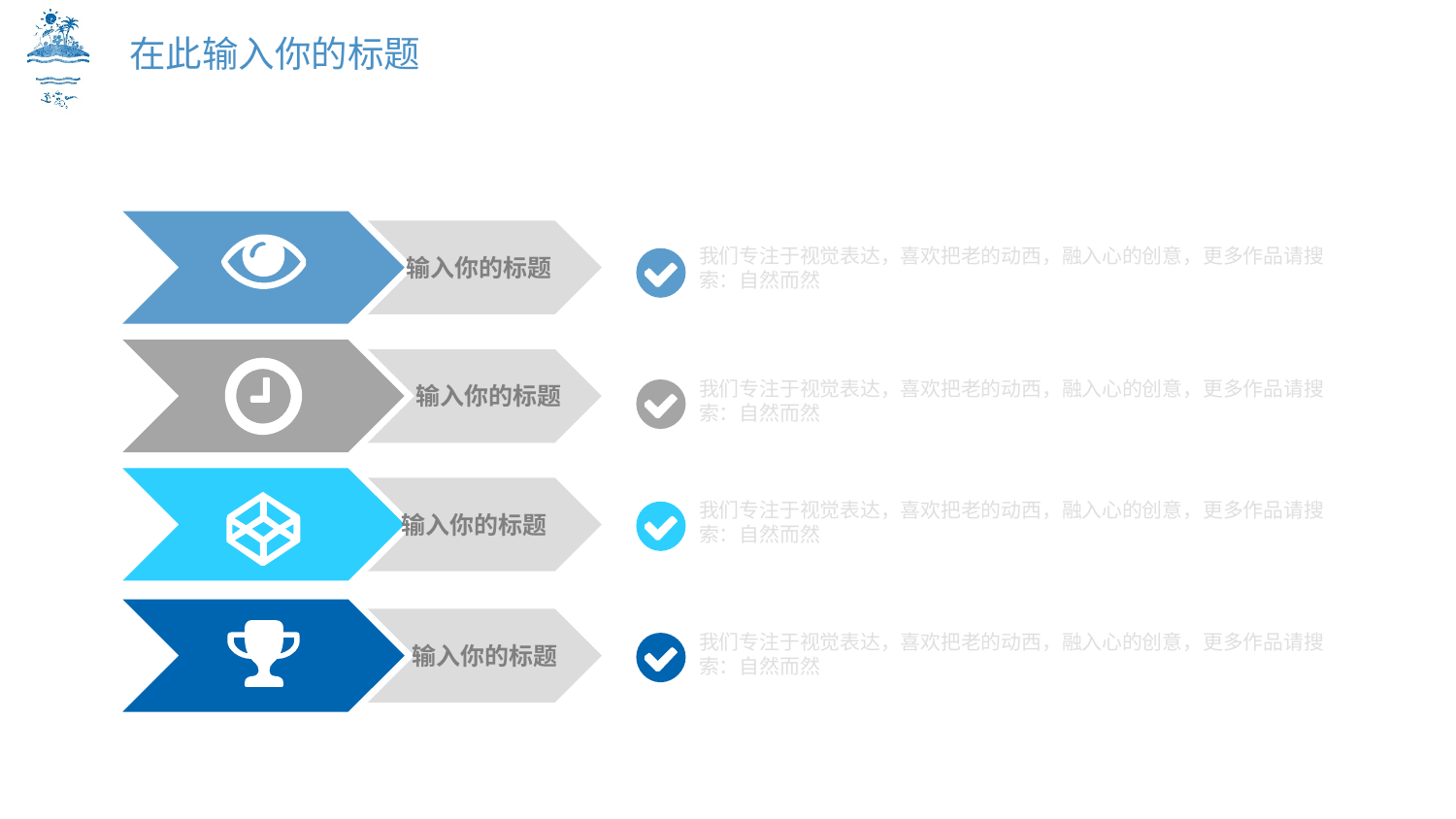

在此输入你的标题

输入你的标题

我们专注于视觉表达，喜欢把老的动西，融入心的创意，更多作品请搜索：自然而然

输入你的标题

我们专注于视觉表达，喜欢把老的动西，融入心的创意，更多作品请搜索：自然而然

输入你的标题

我们专注于视觉表达，喜欢把老的动西，融入心的创意，更多作品请搜索：自然而然

输入你的标题

我们专注于视觉表达，喜欢把老的动西，融入心的创意，更多作品请搜索：自然而然